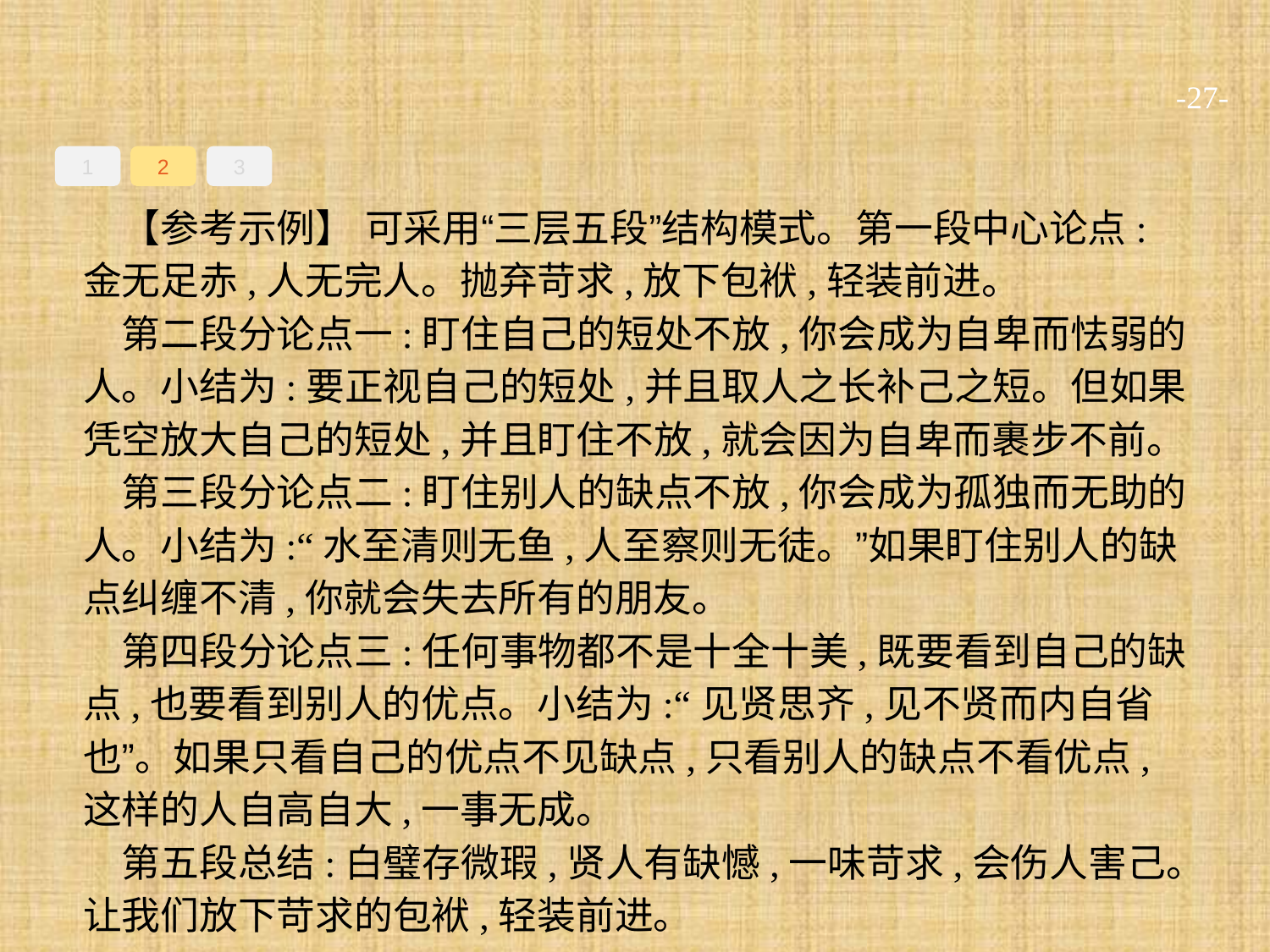

-27-
1
2
3
【参考示例】 可采用“三层五段”结构模式。第一段中心论点:金无足赤,人无完人。抛弃苛求,放下包袱,轻装前进。
第二段分论点一:盯住自己的短处不放,你会成为自卑而怯弱的人。小结为:要正视自己的短处,并且取人之长补己之短。但如果凭空放大自己的短处,并且盯住不放,就会因为自卑而裹步不前。
第三段分论点二:盯住别人的缺点不放,你会成为孤独而无助的人。小结为:“水至清则无鱼,人至察则无徒。”如果盯住别人的缺点纠缠不清,你就会失去所有的朋友。
第四段分论点三:任何事物都不是十全十美,既要看到自己的缺点,也要看到别人的优点。小结为:“见贤思齐,见不贤而内自省也”。如果只看自己的优点不见缺点,只看别人的缺点不看优点,这样的人自高自大,一事无成。
第五段总结:白璧存微瑕,贤人有缺憾,一味苛求,会伤人害己。让我们放下苛求的包袱,轻装前进。